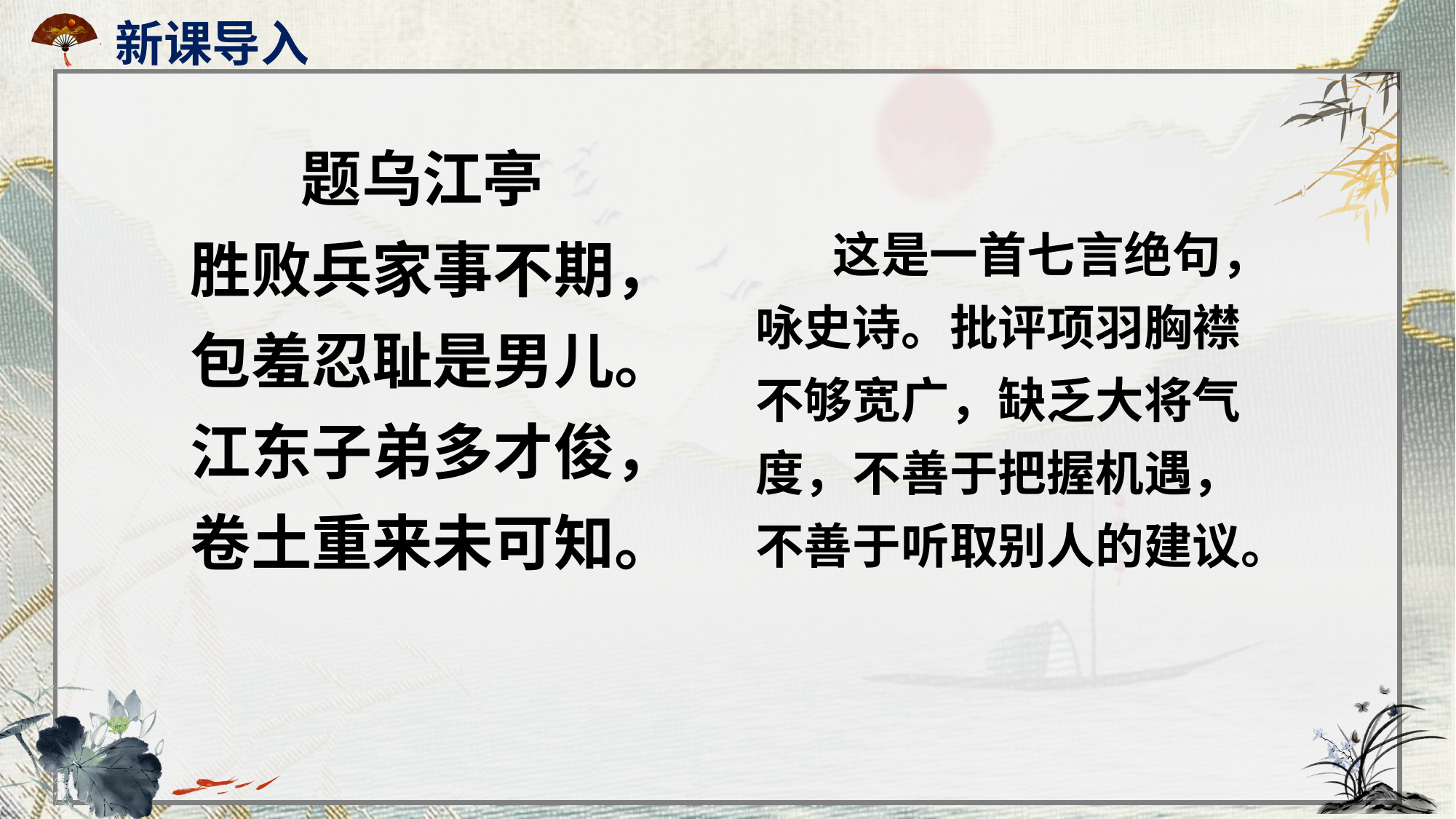

新课导入
题乌江亭
胜败兵家事不期，
包羞忍耻是男儿。
江东子弟多才俊，
卷土重来未可知。

 这是一首七言绝句，咏史诗。批评项羽胸襟不够宽广，缺乏大将气度，不善于把握机遇，不善于听取别人的建议。